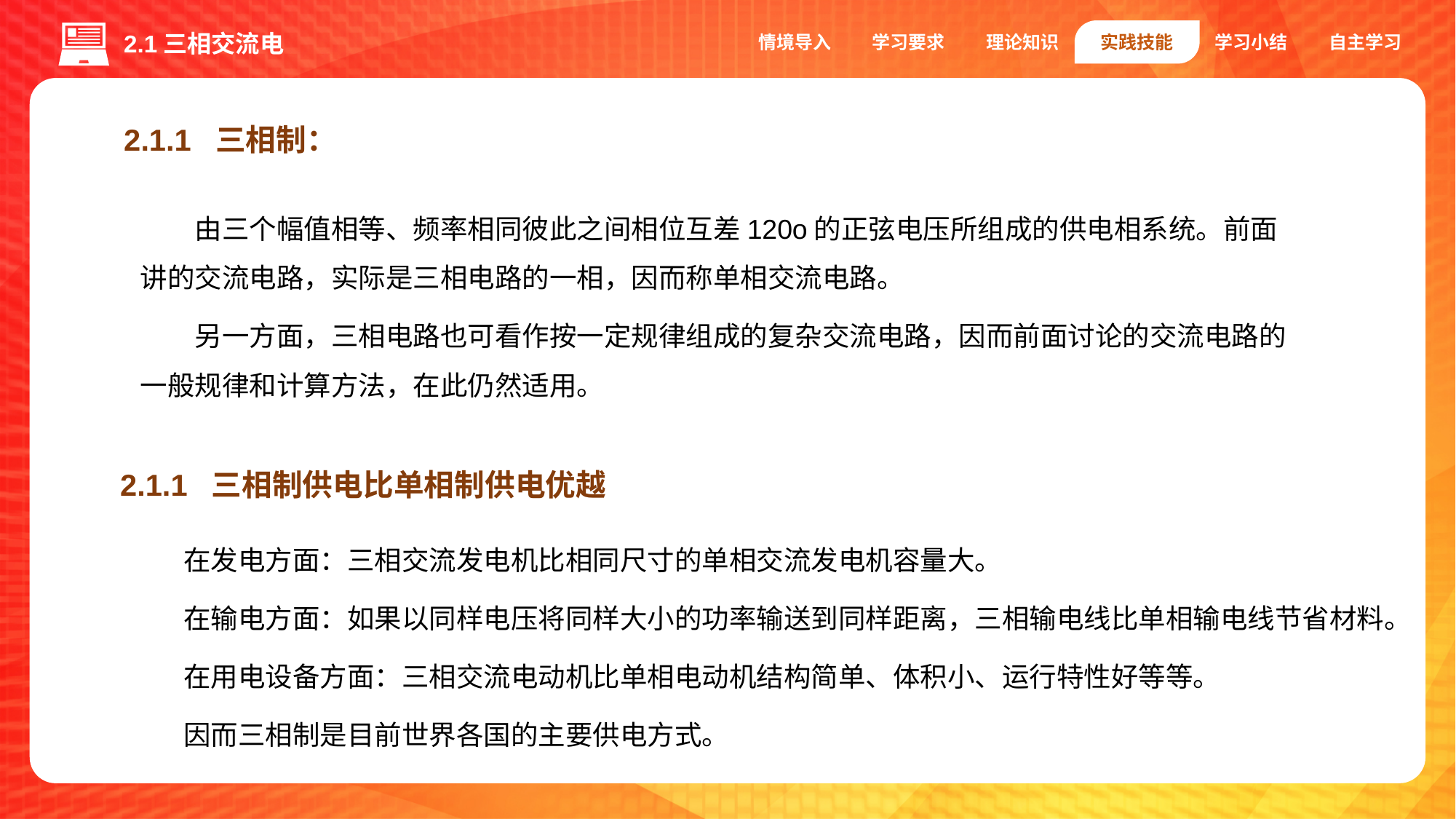

情境导入
学习要求
理论知识
实践技能
学习小结
自主学习

2.1三相交流电
2.1.1  三相制：
由三个幅值相等、频率相同彼此之间相位互差120o的正弦电压所组成的供电相系统。前面讲的交流电路，实际是三相电路的一相，因而称单相交流电路。
另一方面，三相电路也可看作按一定规律组成的复杂交流电路，因而前面讨论的交流电路的一般规律和计算方法，在此仍然适用。
2.1.1  三相制供电比单相制供电优越
在发电方面：三相交流发电机比相同尺寸的单相交流发电机容量大。
在输电方面：如果以同样电压将同样大小的功率输送到同样距离，三相输电线比单相输电线节省材料。
在用电设备方面：三相交流电动机比单相电动机结构简单、体积小、运行特性好等等。
因而三相制是目前世界各国的主要供电方式。